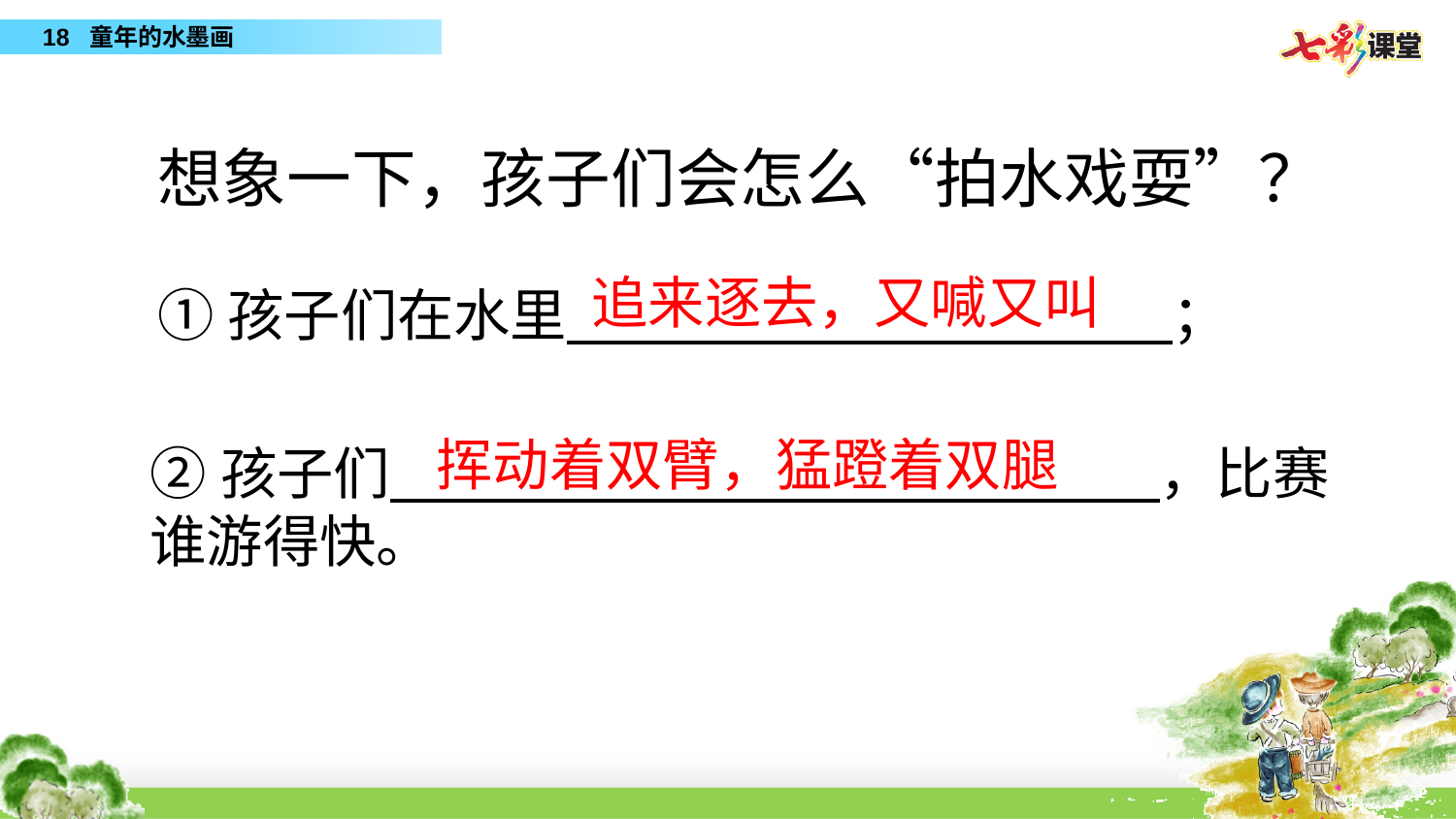

想象一下，孩子们会怎么“拍水戏耍”？
追来逐去，又喊又叫
①孩子们在水里                                                ；
挥动着双臂，猛蹬着双腿
②孩子们                                                             ，比赛谁游得快。